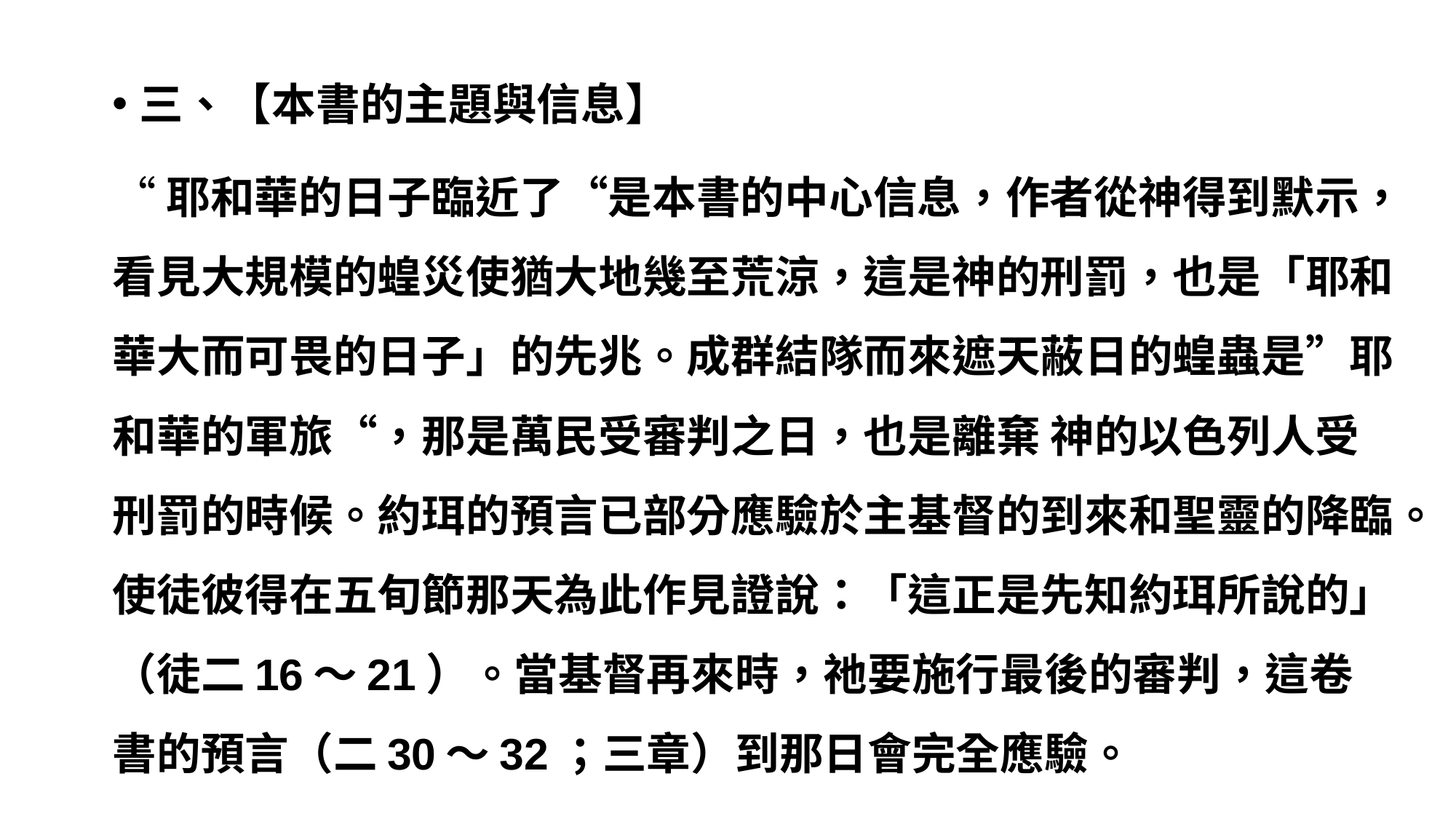

三、【本書的主題與信息】
“耶和華的日子臨近了“是本書的中心信息，作者從神得到默示，看見大規模的蝗災使猶大地幾至荒涼，這是神的刑罰，也是「耶和華大而可畏的日子」的先兆。成群結隊而來遮天蔽日的蝗蟲是”耶和華的軍旅“，那是萬民受審判之日，也是離棄 神的以色列人受刑罰的時候。約珥的預言已部分應驗於主基督的到來和聖靈的降臨。使徒彼得在五旬節那天為此作見證說：「這正是先知約珥所說的」（徒二16～21）。當基督再來時，祂要施行最後的審判，這卷書的預言（二30～32；三章）到那日會完全應驗。